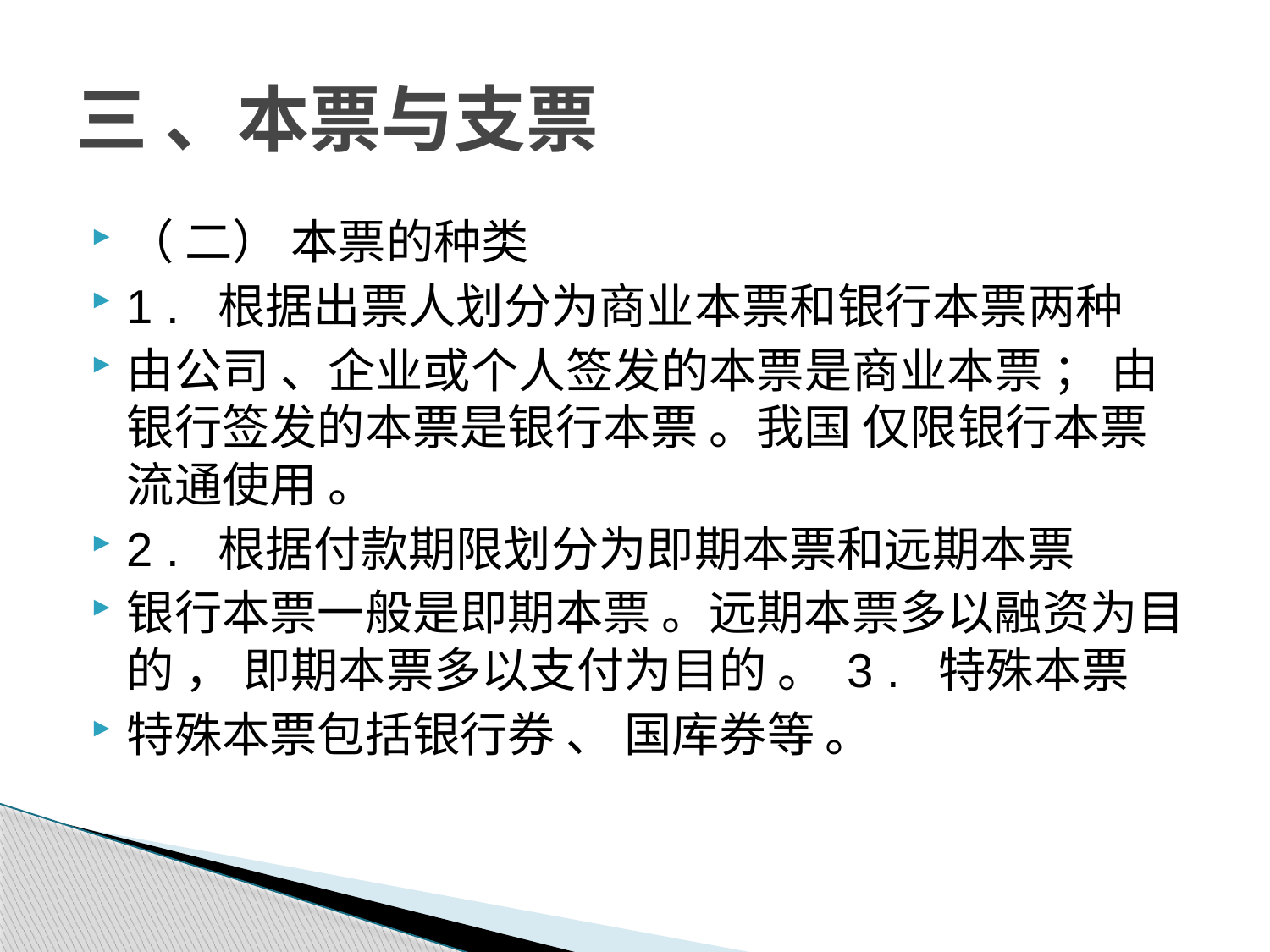

# 三 、本票与支票
（ 二） 本票的种类
1 .  根据出票人划分为商业本票和银行本票两种
由公司 、企业或个人签发的本票是商业本票 ； 由银行签发的本票是银行本票 。我国 仅限银行本票流通使用 。
2 .  根据付款期限划分为即期本票和远期本票
银行本票一般是即期本票 。远期本票多以融资为目的 ， 即期本票多以支付为目的 。 3 .  特殊本票
特殊本票包括银行券 、 国库券等 。